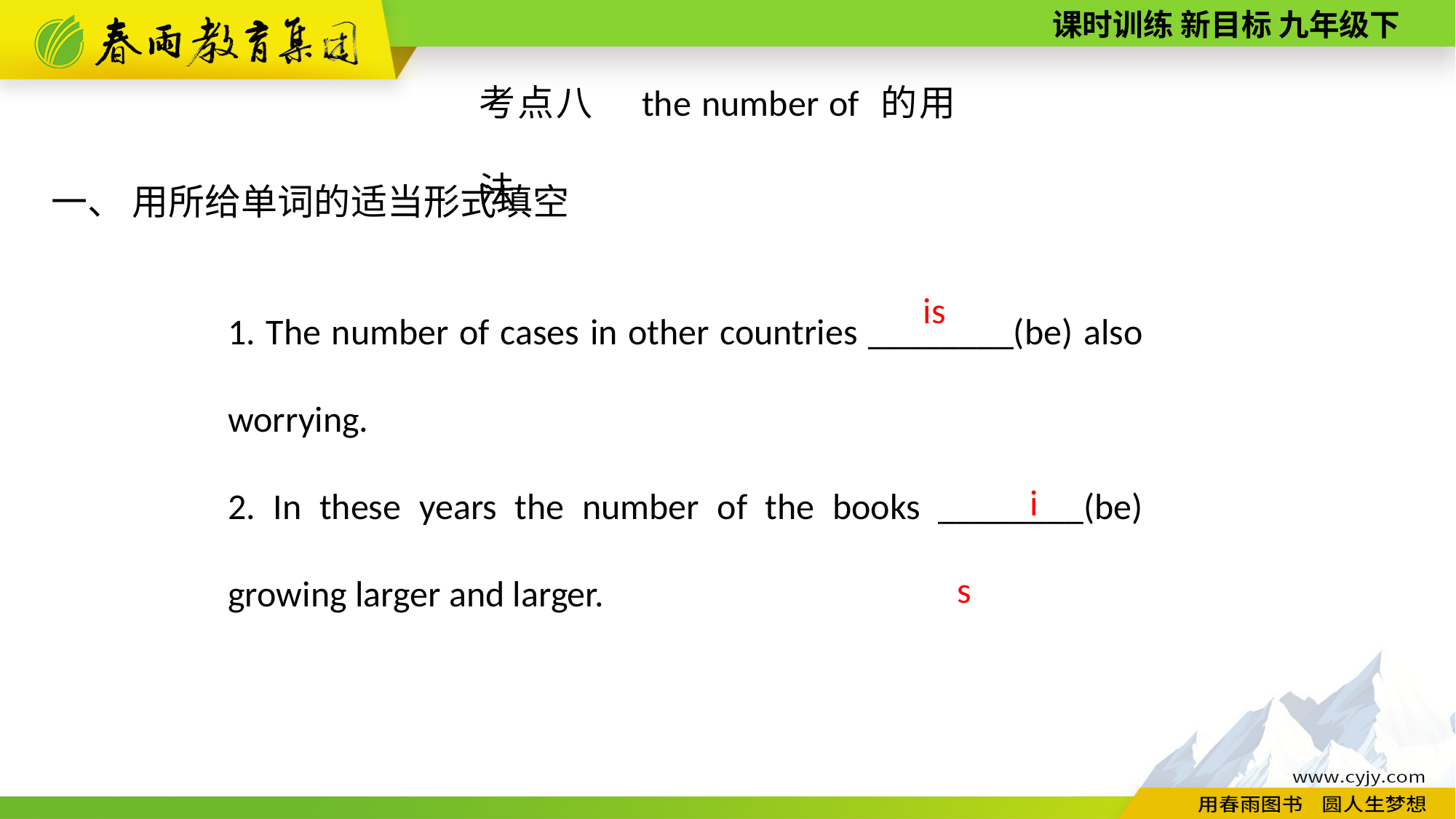

考点八　the number of 的用法
一、 用所给单词的适当形式填空
1. The number of cases in other countries ________(be) also worrying.
2. In these years the number of the books ________(be) growing larger and larger.
is
is